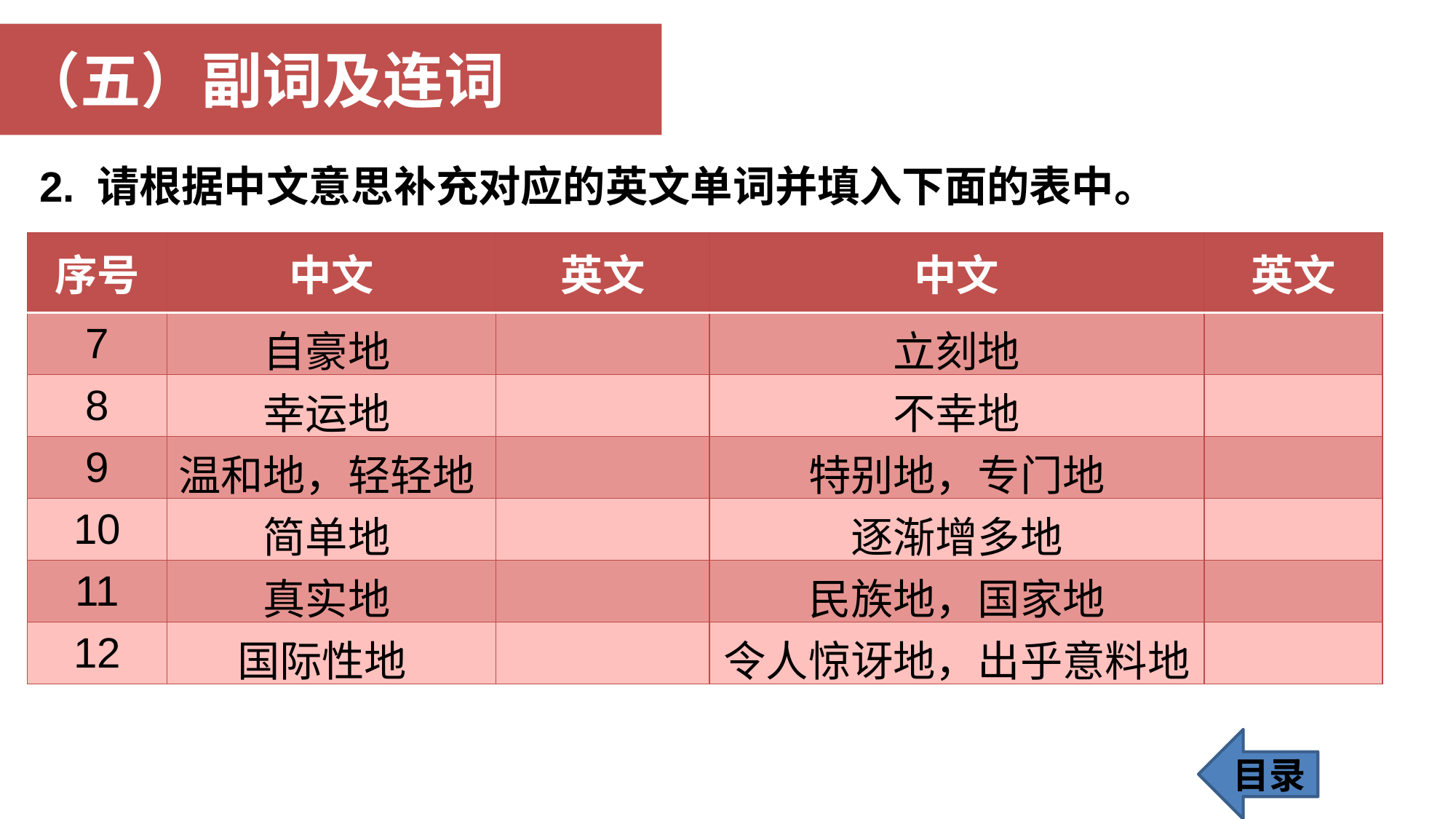

（五）副词及连词
2. 请根据中文意思补充对应的英文单词并填入下面的表中。
| 序号 | 中文 | 英文 | 中文 | 英文 |
| --- | --- | --- | --- | --- |
| 7 | 自豪地 |  | 立刻地 |  |
| 8 | 幸运地 |  | 不幸地 |  |
| 9 | 温和地，轻轻地 |  | 特别地，专门地 |  |
| 10 | 简单地 |  | 逐渐增多地 |  |
| 11 | 真实地 |  | 民族地，国家地 |  |
| 12 | 国际性地 |  | 令人惊讶地，出乎意料地 |  |
目录
132